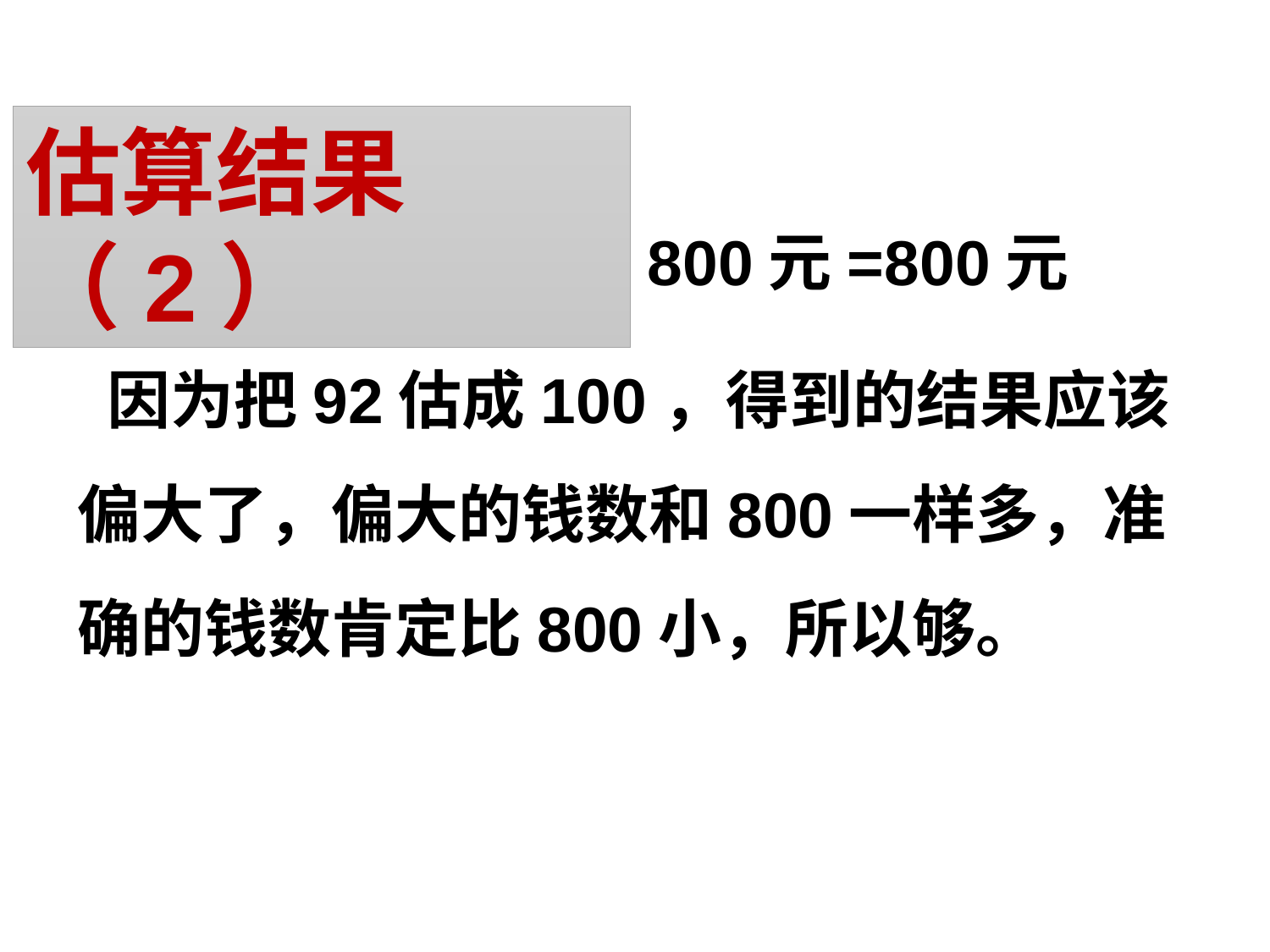

估算结果（2）
 92×8≈800元
800元=800元
 因为把92估成100，得到的结果应该偏大了，偏大的钱数和800一样多，准确的钱数肯定比800小，所以够。